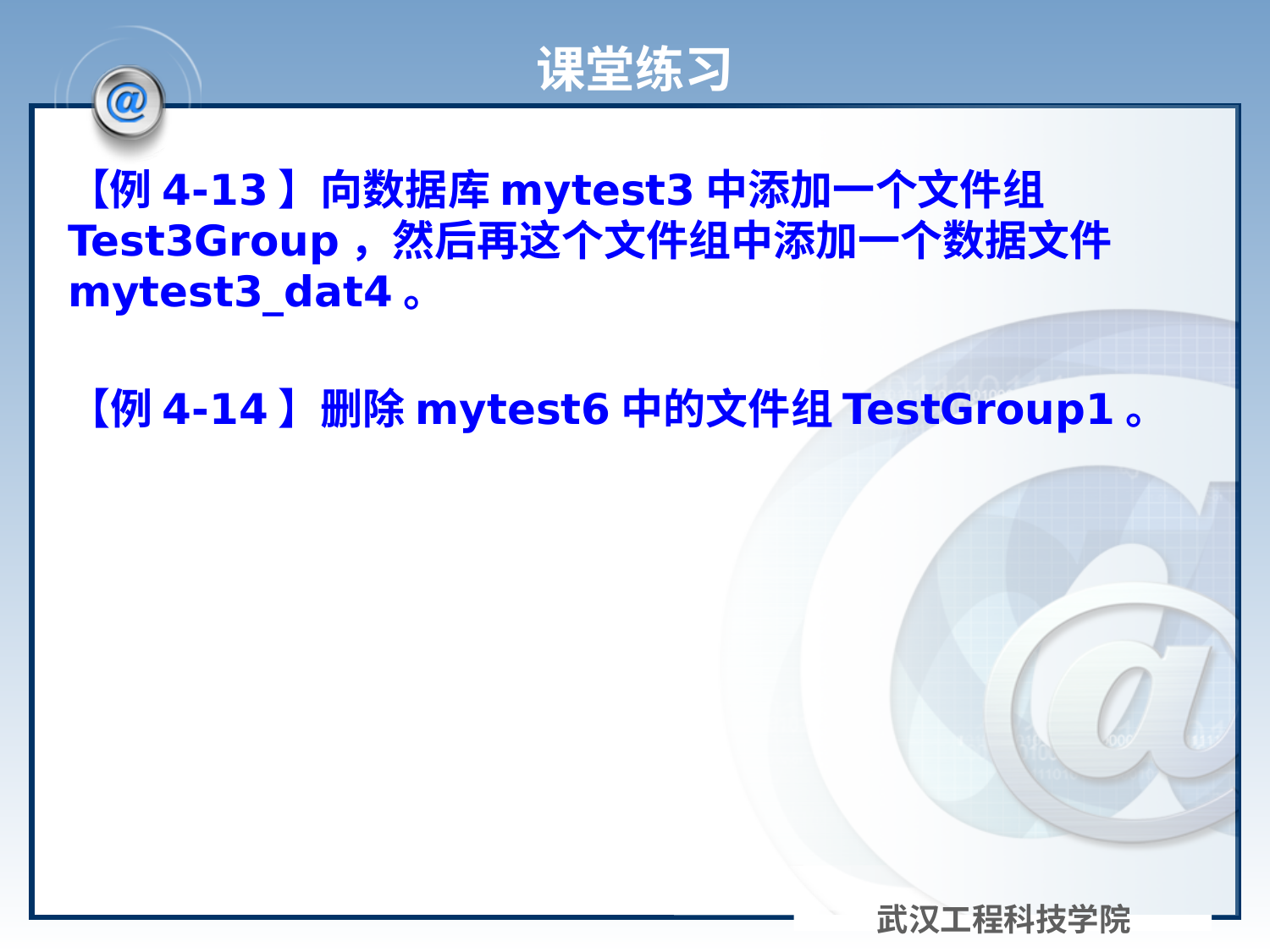

# 课堂练习
【例4-13】向数据库mytest3中添加一个文件组Test3Group，然后再这个文件组中添加一个数据文件mytest3_dat4。

【例4-14】删除mytest6中的文件组TestGroup1。

武汉工程科技学院